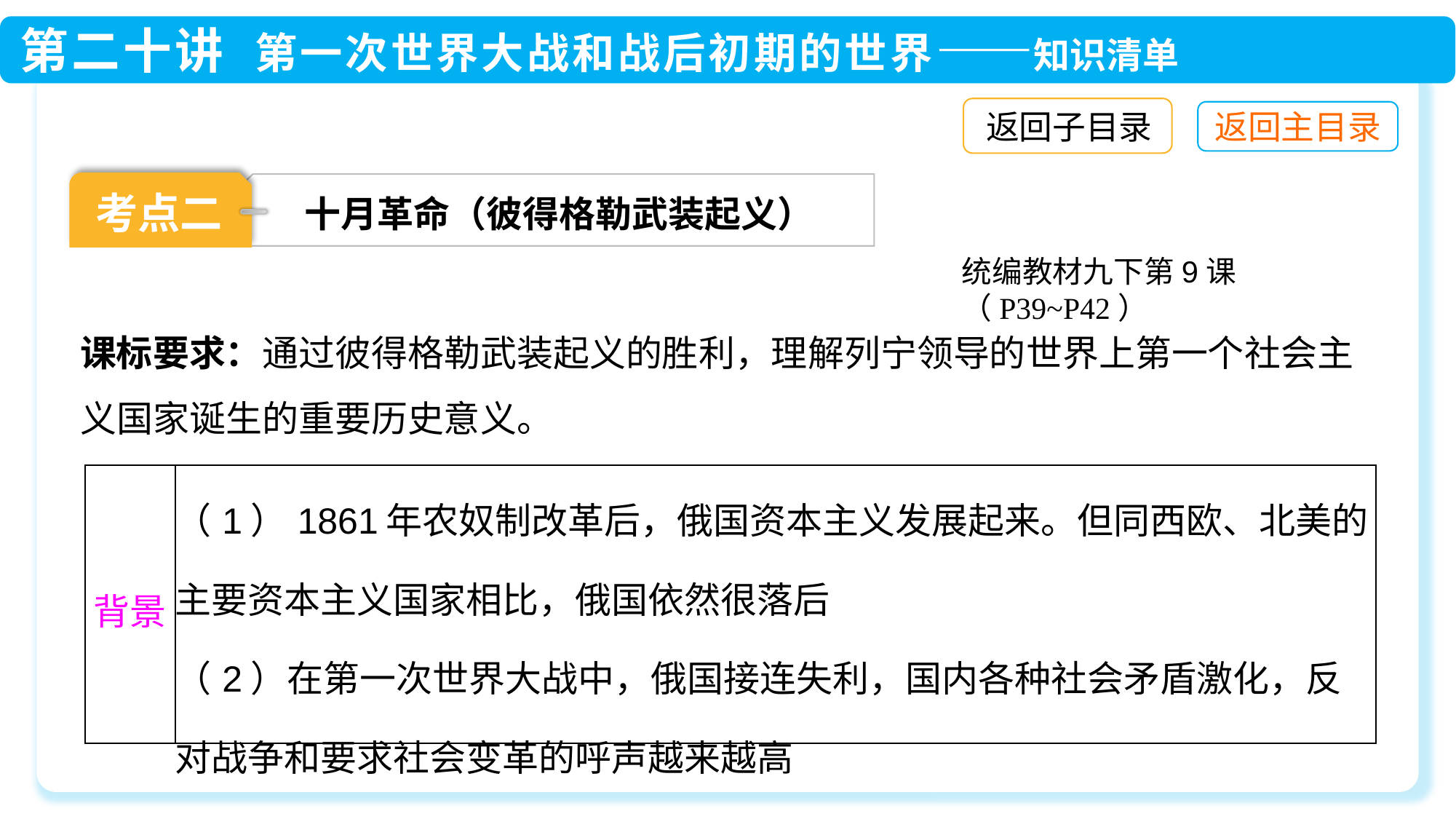

返回子目录
考点二
十月革命（彼得格勒武装起义）

统编教材九下第9课（P39~P42）
课标要求：通过彼得格勒武装起义的胜利，理解列宁领导的世界上第一个社会主义国家诞生的重要历史意义。
| 背景 | （1）1861年农奴制改革后，俄国资本主义发展起来。但同西欧、北美的主要资本主义国家相比，俄国依然很落后 （2）在第一次世界大战中，俄国接连失利，国内各种社会矛盾激化，反对战争和要求社会变革的呼声越来越高 |
| --- | --- |